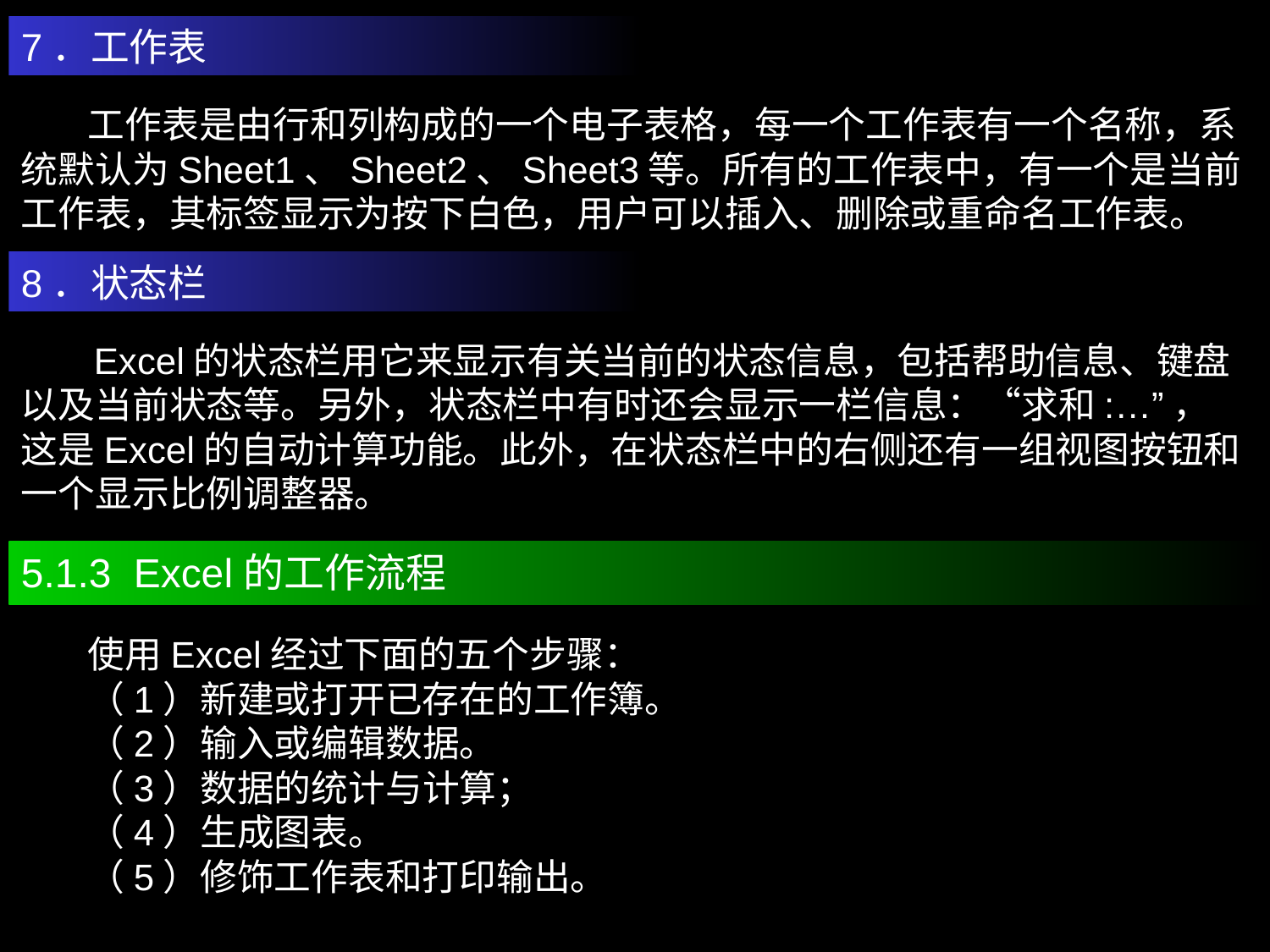

7．工作表
       工作表是由行和列构成的一个电子表格，每一个工作表有一个名称，系统默认为Sheet1、Sheet2、Sheet3等。所有的工作表中，有一个是当前工作表，其标签显示为按下白色，用户可以插入、删除或重命名工作表。
8．状态栏
       Excel的状态栏用它来显示有关当前的状态信息，包括帮助信息、键盘以及当前状态等。另外，状态栏中有时还会显示一栏信息：“求和:…”，这是Excel的自动计算功能。此外，在状态栏中的右侧还有一组视图按钮和一个显示比例调整器。
5.1.3  Excel的工作流程
       使用Excel经过下面的五个步骤：
       （1）新建或打开已存在的工作簿。
       （2）输入或编辑数据。
       （3）数据的统计与计算；
       （4）生成图表。
       （5）修饰工作表和打印输出。